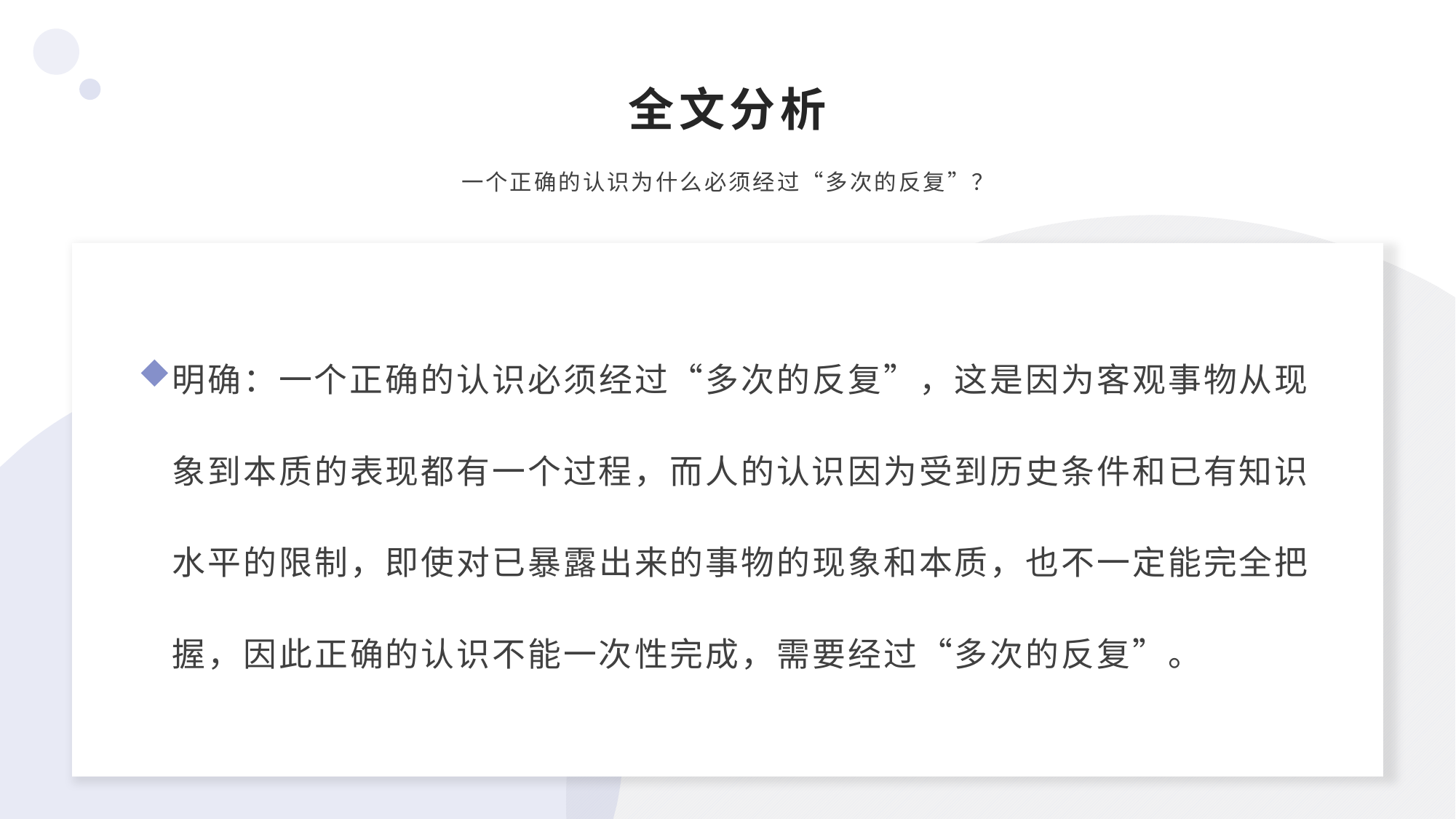

全文分析

一个正确的认识为什么必须经过“多次的反复”？

明确：一个正确的认识必须经过“多次的反复”，这是因为客观事物从现象到本质的表现都有一个过程，而人的认识因为受到历史条件和已有知识水平的限制，即使对已暴露出来的事物的现象和本质，也不一定能完全把握，因此正确的认识不能一次性完成，需要经过“多次的反复”。